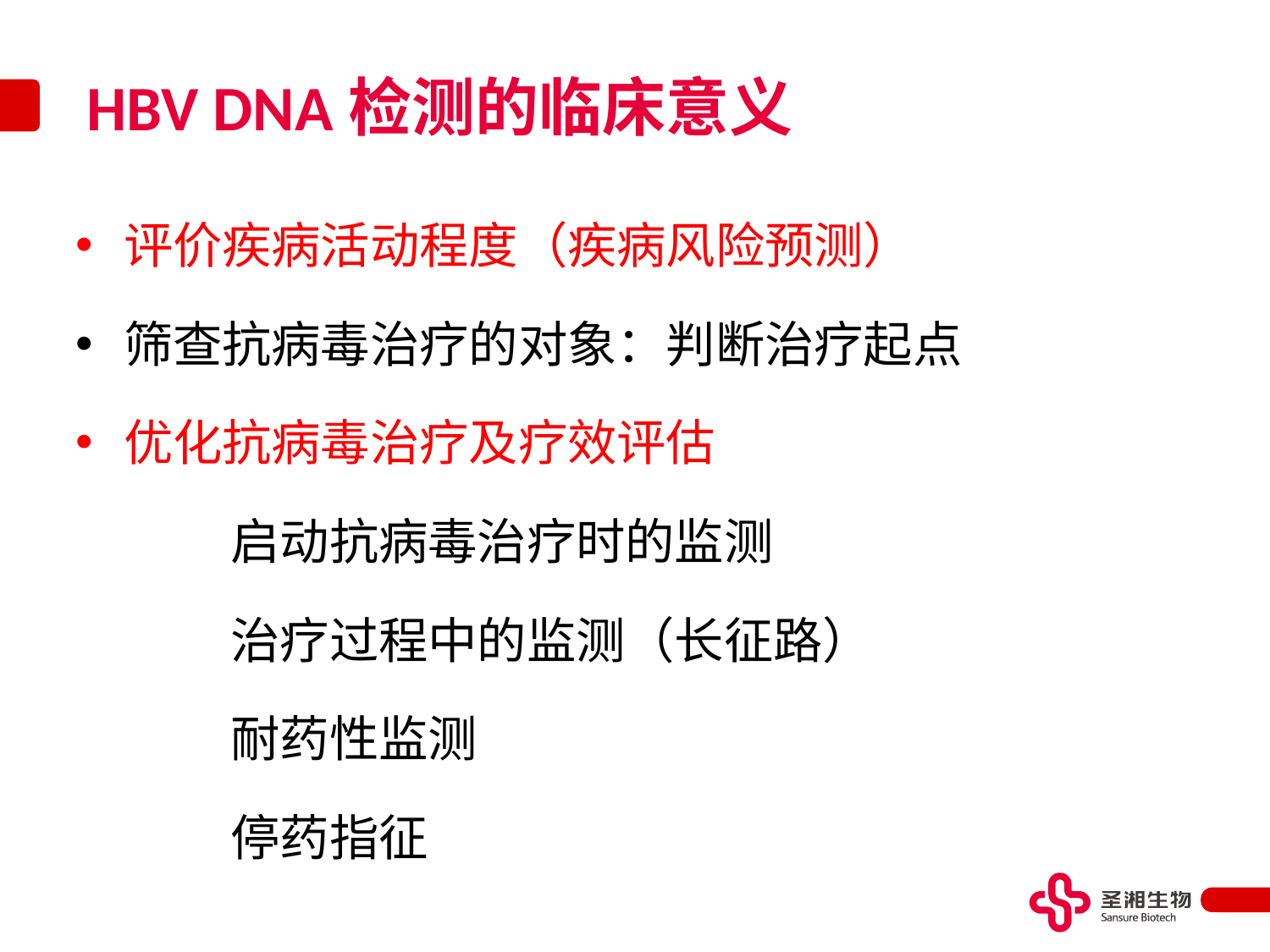

# HBV DNA检测的临床意义
评价疾病活动程度（疾病风险预测）
筛查抗病毒治疗的对象：判断治疗起点
优化抗病毒治疗及疗效评估
             启动抗病毒治疗时的监测
             治疗过程中的监测（长征路）
             耐药性监测
             停药指征